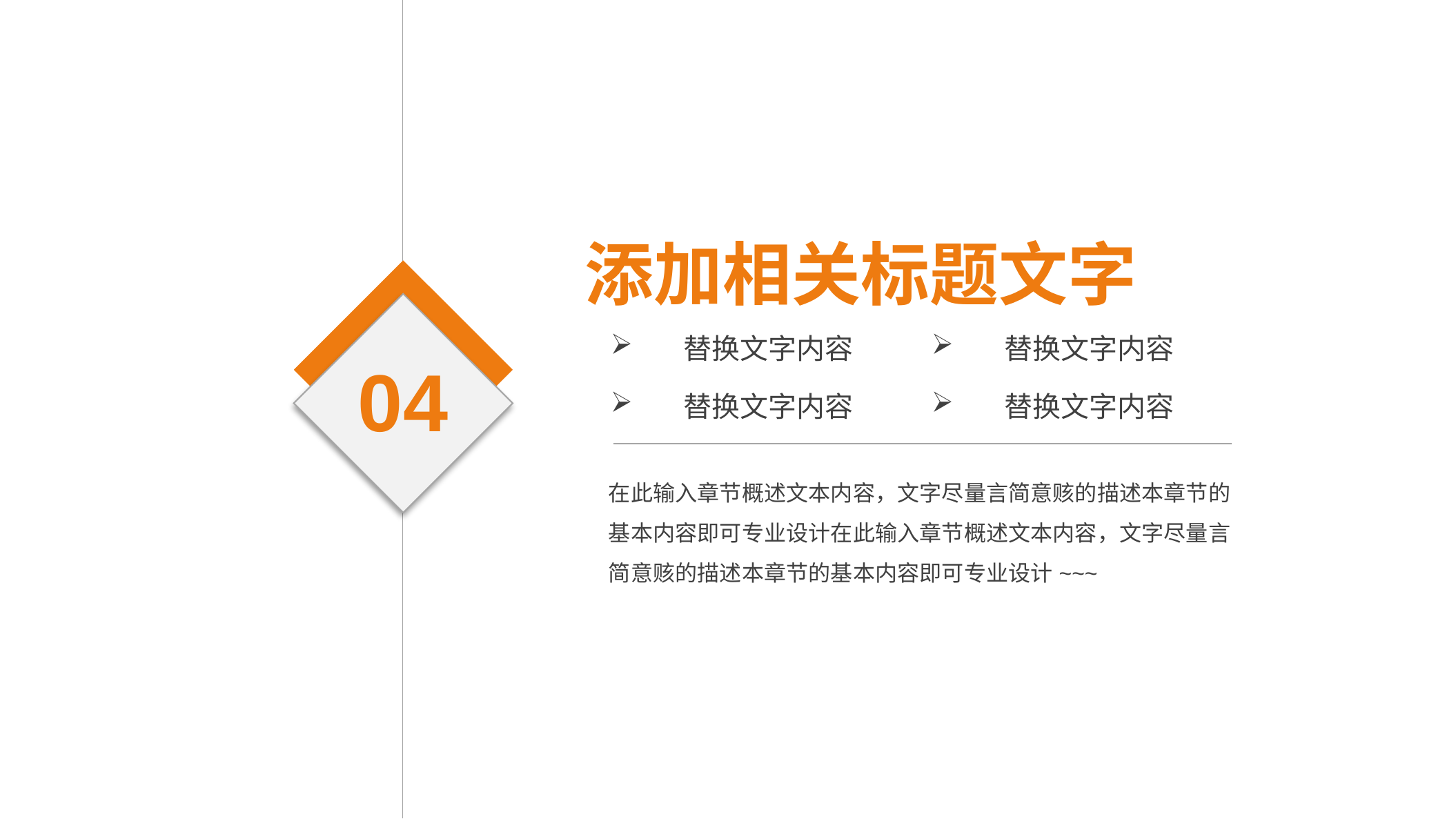

添加相关标题文字

替换文字内容
替换文字内容
04
替换文字内容
替换文字内容
在此输入章节概述文本内容，文字尽量言简意赅的描述本章节的基本内容即可专业设计在此输入章节概述文本内容，文字尽量言简意赅的描述本章节的基本内容即可专业设计~~~